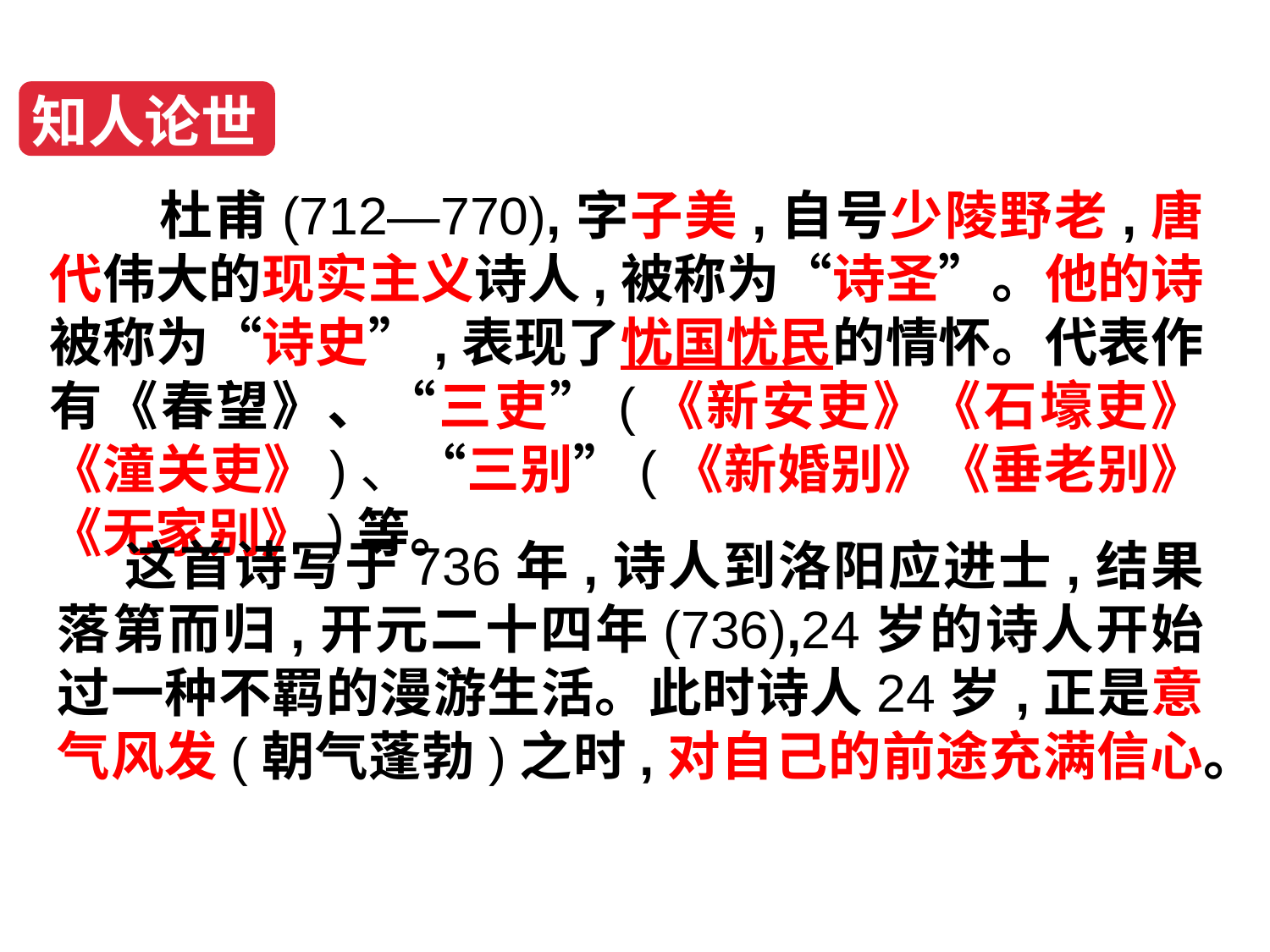

知人论世
        杜甫(712—770),字子美,自号少陵野老,唐代伟大的现实主义诗人,被称为“诗圣”。他的诗被称为“诗史”,表现了忧国忧民的情怀。代表作有《春望》、“三吏”(《新安吏》《石壕吏》《潼关吏》)、“三别”(《新婚别》《垂老别》《无家别》)等。
    这首诗写于736年,诗人到洛阳应进士,结果落第而归,开元二十四年(736),24岁的诗人开始过一种不羁的漫游生活。此时诗人24岁,正是意气风发(朝气蓬勃)之时,对自己的前途充满信心。